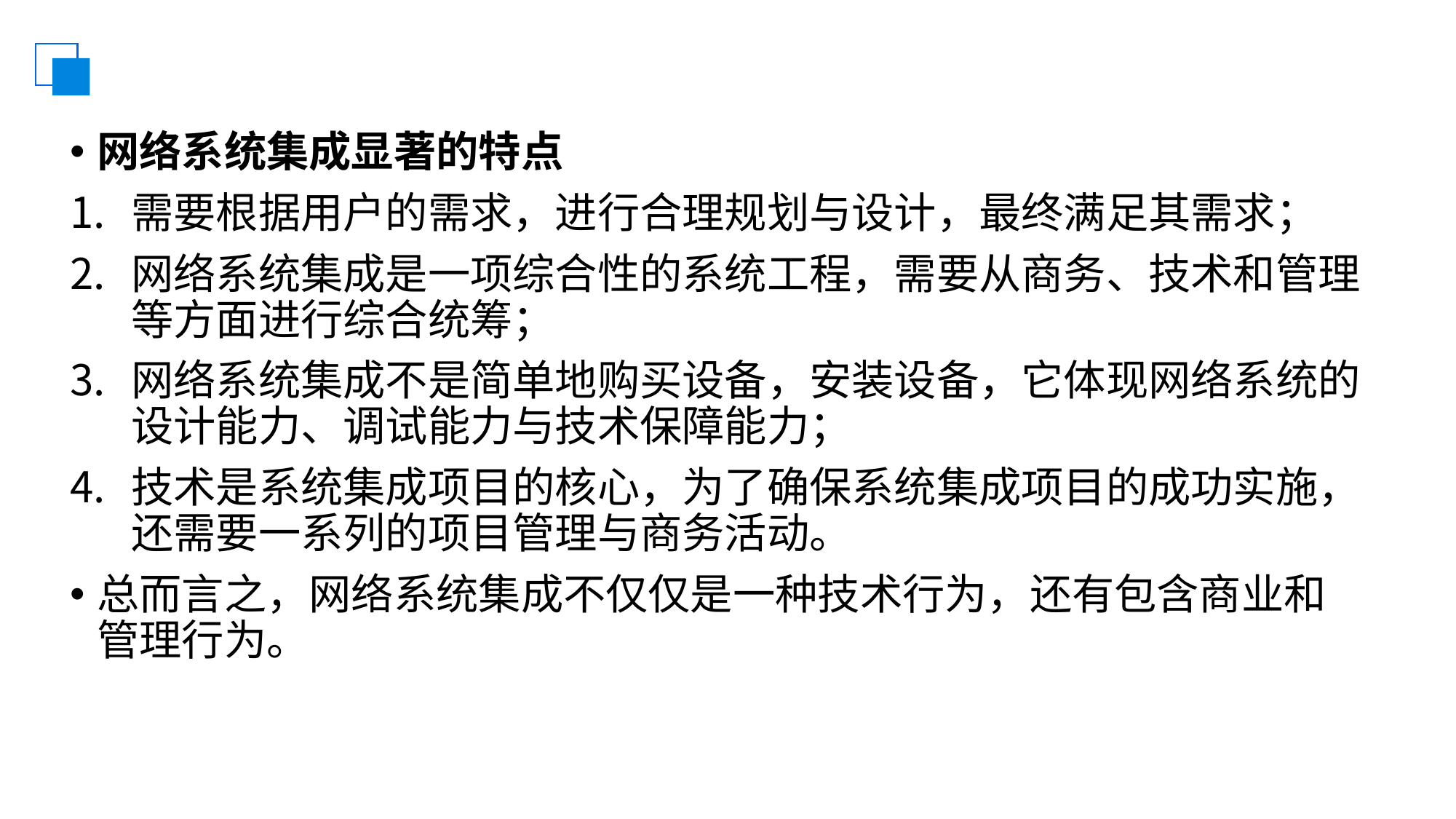

#
网络系统集成显著的特点
需要根据用户的需求，进行合理规划与设计，最终满足其需求；
网络系统集成是一项综合性的系统工程，需要从商务、技术和管理等方面进行综合统筹；
网络系统集成不是简单地购买设备，安装设备，它体现网络系统的设计能力、调试能力与技术保障能力；
技术是系统集成项目的核心，为了确保系统集成项目的成功实施，还需要一系列的项目管理与商务活动。
总而言之，网络系统集成不仅仅是一种技术行为，还有包含商业和管理行为。